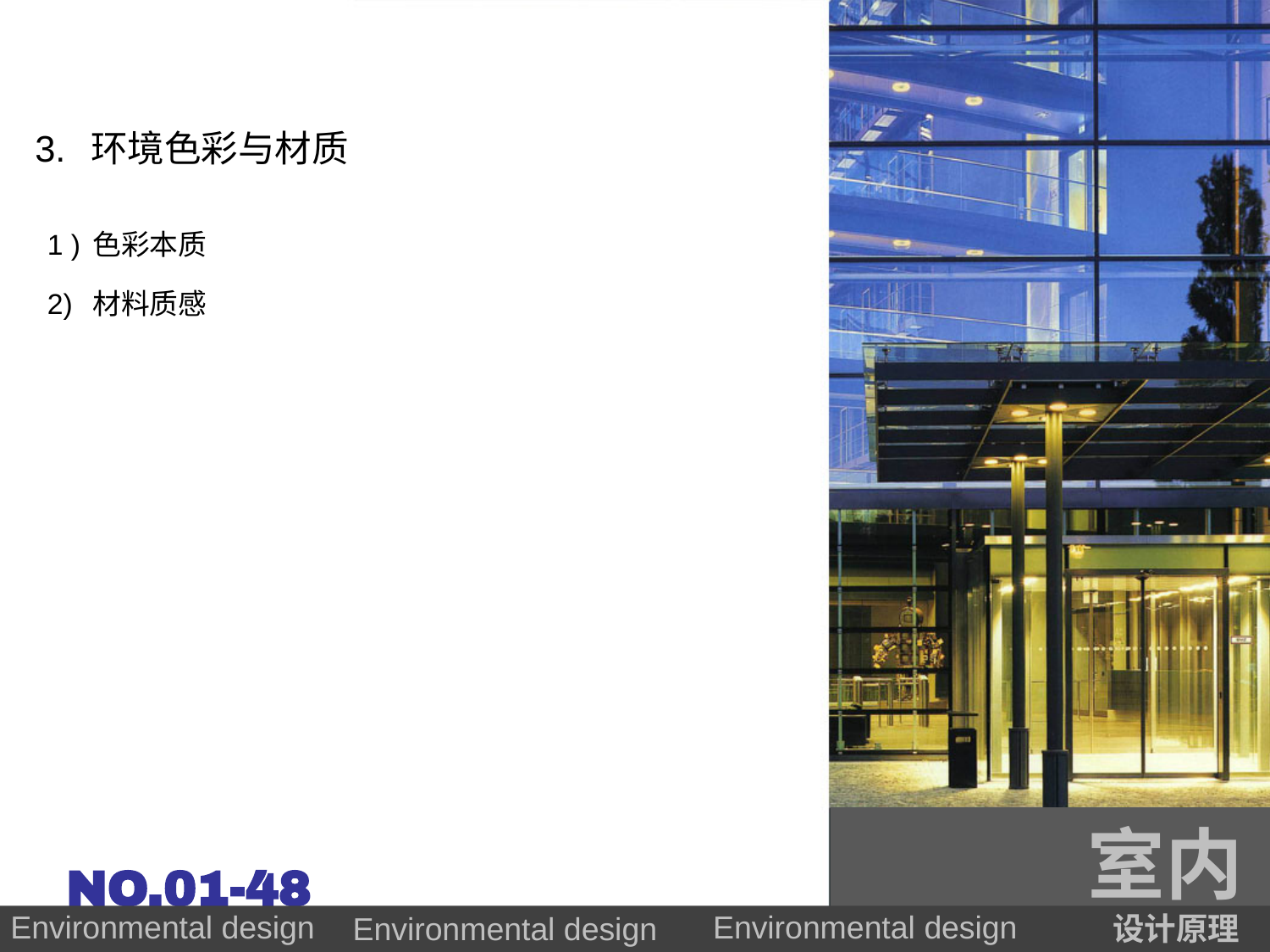

# 3. 环境色彩与材质
1 )色彩本质
2) 材料质感

室内

NO.01-48
设计原理
Environmental design
Environmental design
Environmental design